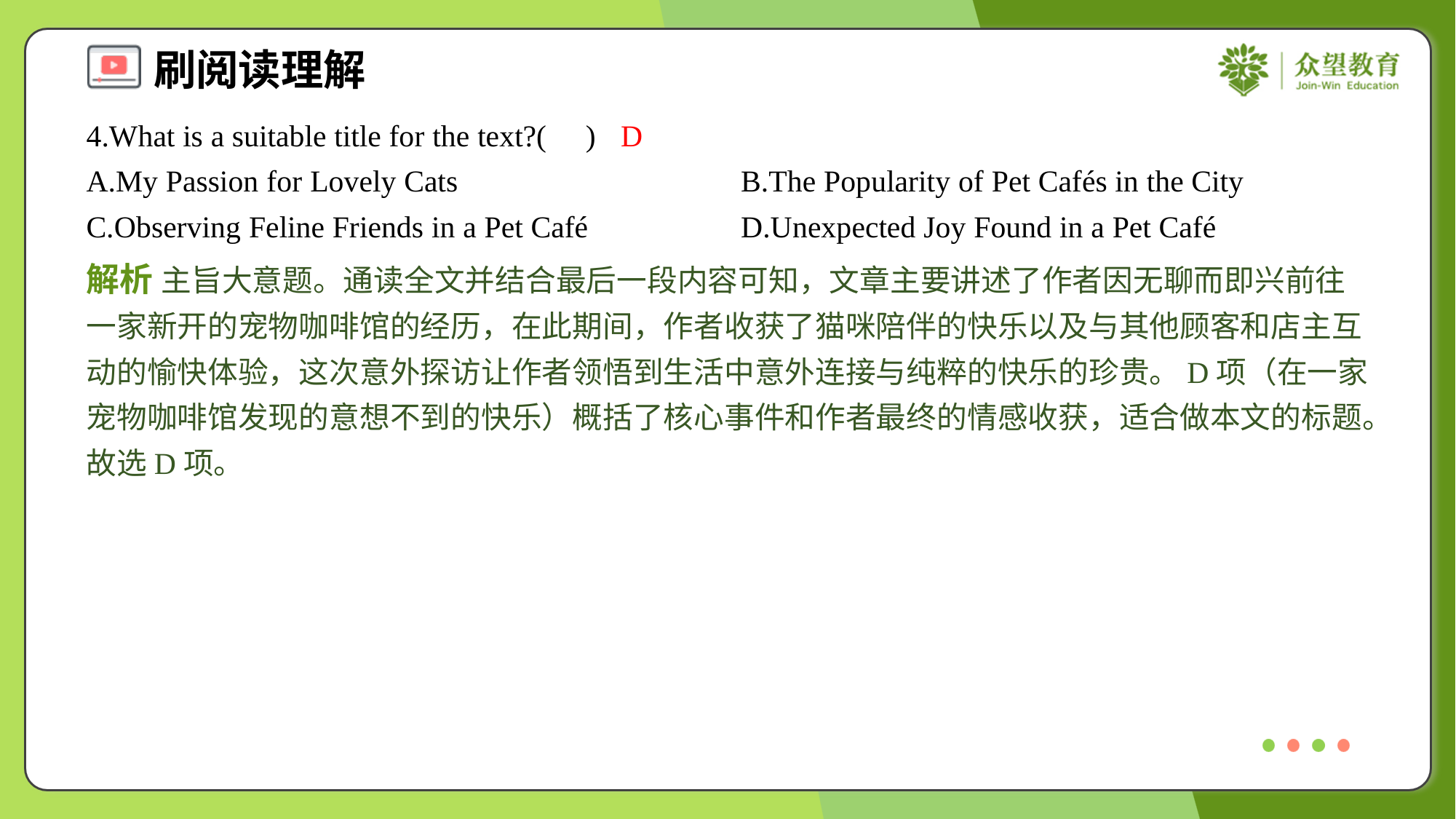

4.What is a suitable title for the text?(     )
D
A.My Passion for Lovely Cats	B.The Popularity of Pet Cafés in the City
C.Observing Feline Friends in a Pet Café	D.Unexpected Joy Found in a Pet Café
解析 主旨大意题。通读全文并结合最后一段内容可知，文章主要讲述了作者因无聊而即兴前往一家新开的宠物咖啡馆的经历，在此期间，作者收获了猫咪陪伴的快乐以及与其他顾客和店主互动的愉快体验，这次意外探访让作者领悟到生活中意外连接与纯粹的快乐的珍贵。D项（在一家宠物咖啡馆发现的意想不到的快乐）概括了核心事件和作者最终的情感收获，适合做本文的标题。故选D项。